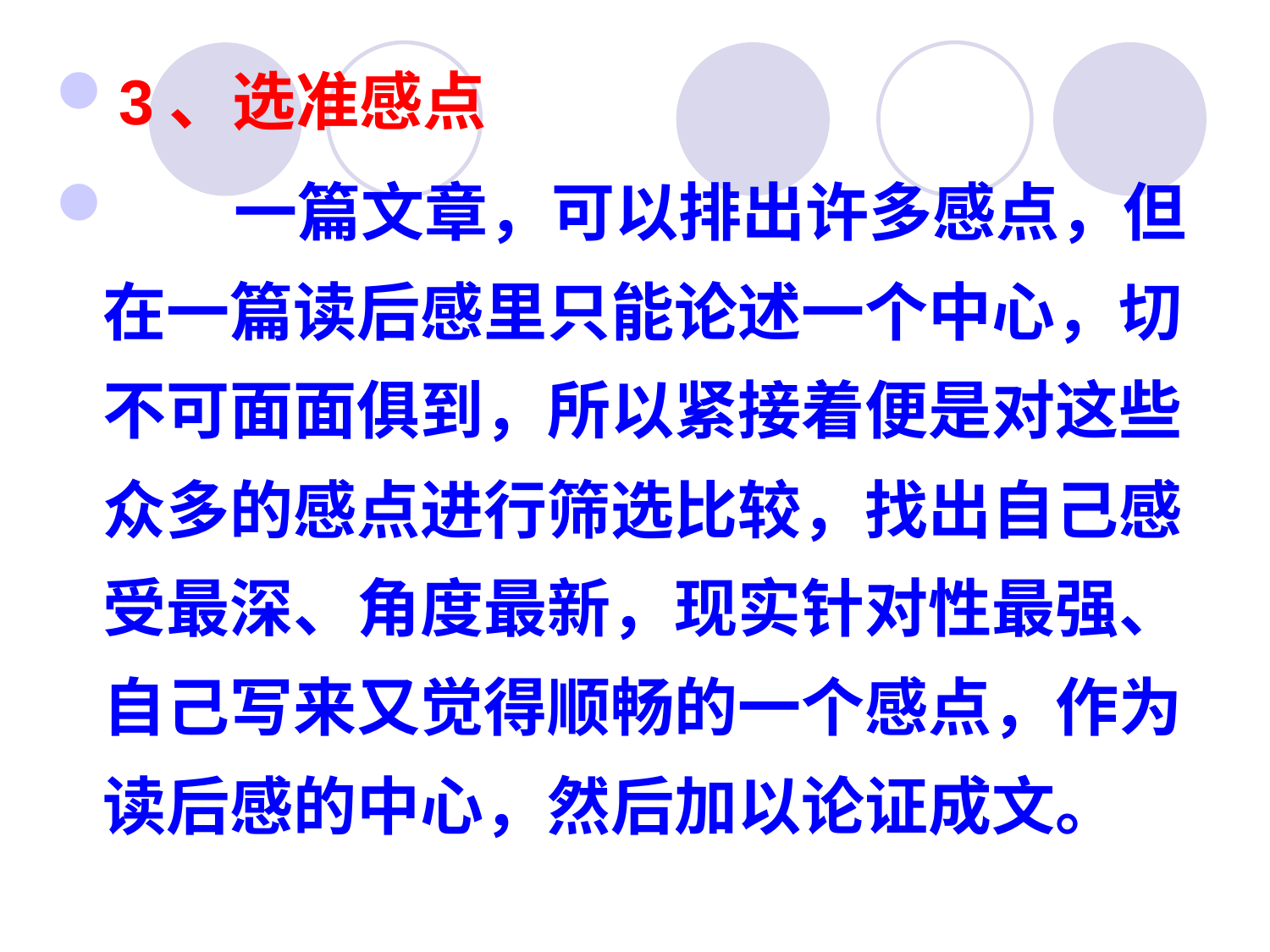

3、选准感点
       一篇文章，可以排出许多感点，但在一篇读后感里只能论述一个中心，切不可面面俱到，所以紧接着便是对这些众多的感点进行筛选比较，找出自己感受最深、角度最新，现实针对性最强、自己写来又觉得顺畅的一个感点，作为读后感的中心，然后加以论证成文。